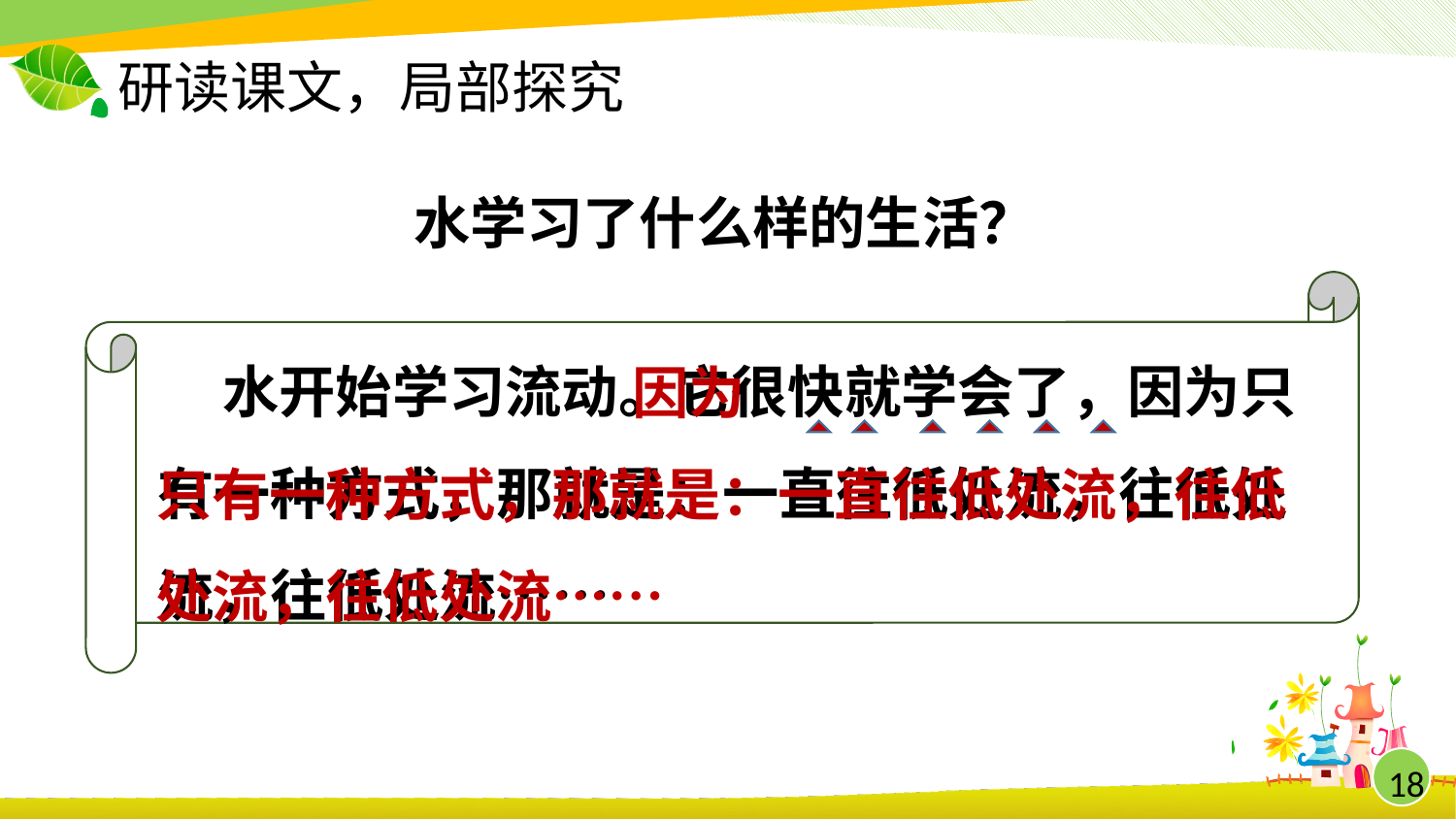

# 研读课文，局部探究
水学习了什么样的生活？

    水开始学习流动。它很快就学会了，因为只有一种方式，那就是：一直往低处流，往低处流，往低处流……
                                    因为
只有一种方式，那就是：一直往低处流，往低处流，往低处流……